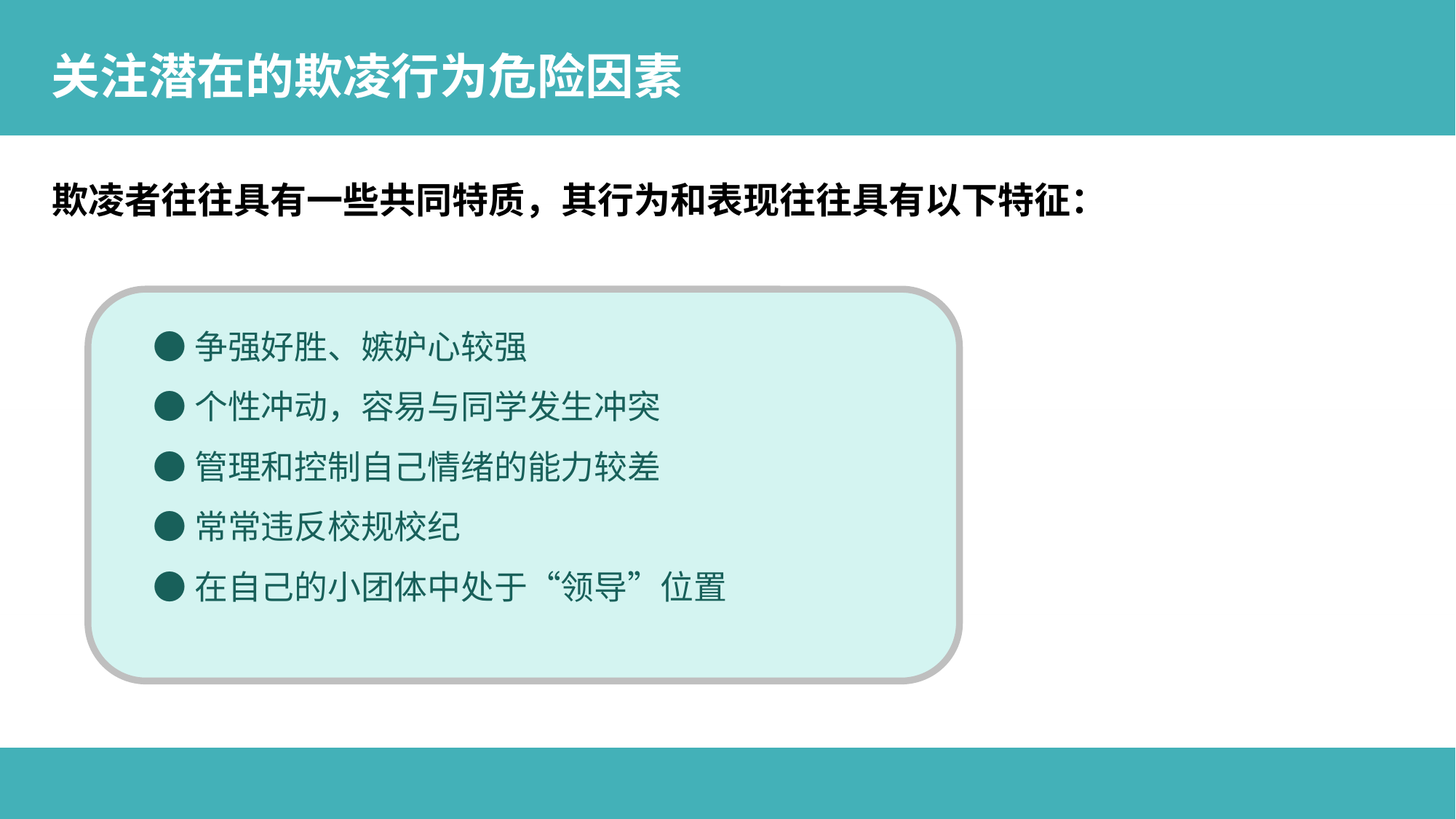

关注潜在的欺凌行为危险因素
欺凌者往往具有一些共同特质，其行为和表现往往具有以下特征：

●争强好胜、嫉妒心较强
●个性冲动，容易与同学发生冲突
●管理和控制自己情绪的能力较差
●常常违反校规校纪
●在自己的小团体中处于“领导”位置